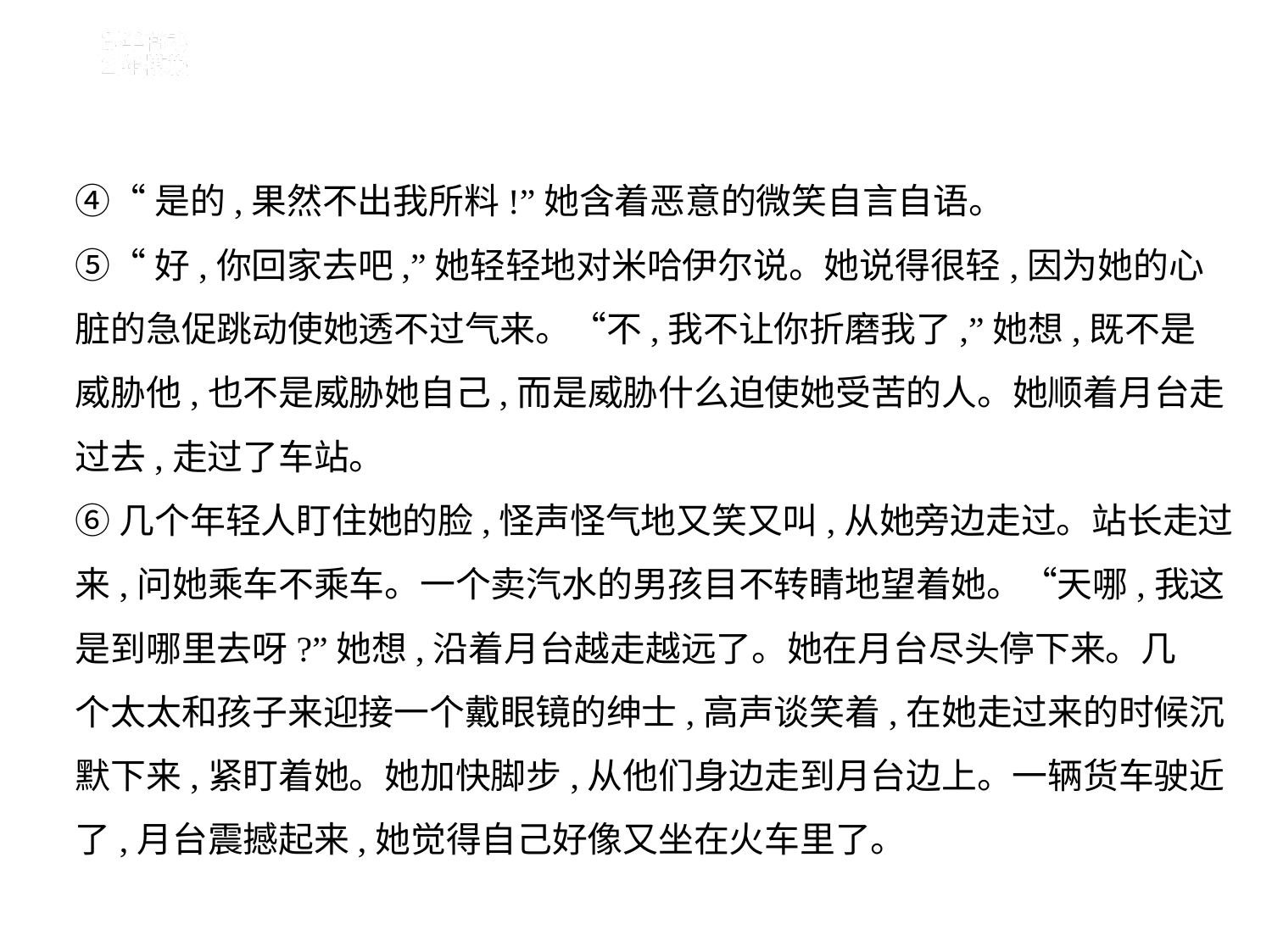

④“是的,果然不出我所料!”她含着恶意的微笑自言自语。
⑤“好,你回家去吧,”她轻轻地对米哈伊尔说。她说得很轻,因为她的心
脏的急促跳动使她透不过气来。“不,我不让你折磨我了,”她想,既不是
威胁他,也不是威胁她自己,而是威胁什么迫使她受苦的人。她顺着月台走
过去,走过了车站。
⑥几个年轻人盯住她的脸,怪声怪气地又笑又叫,从她旁边走过。站长走过
来,问她乘车不乘车。一个卖汽水的男孩目不转睛地望着她。“天哪,我这
是到哪里去呀?”她想,沿着月台越走越远了。她在月台尽头停下来。几
个太太和孩子来迎接一个戴眼镜的绅士,高声谈笑着,在她走过来的时候沉
默下来,紧盯着她。她加快脚步,从他们身边走到月台边上。一辆货车驶近
了,月台震撼起来,她觉得自己好像又坐在火车里了。